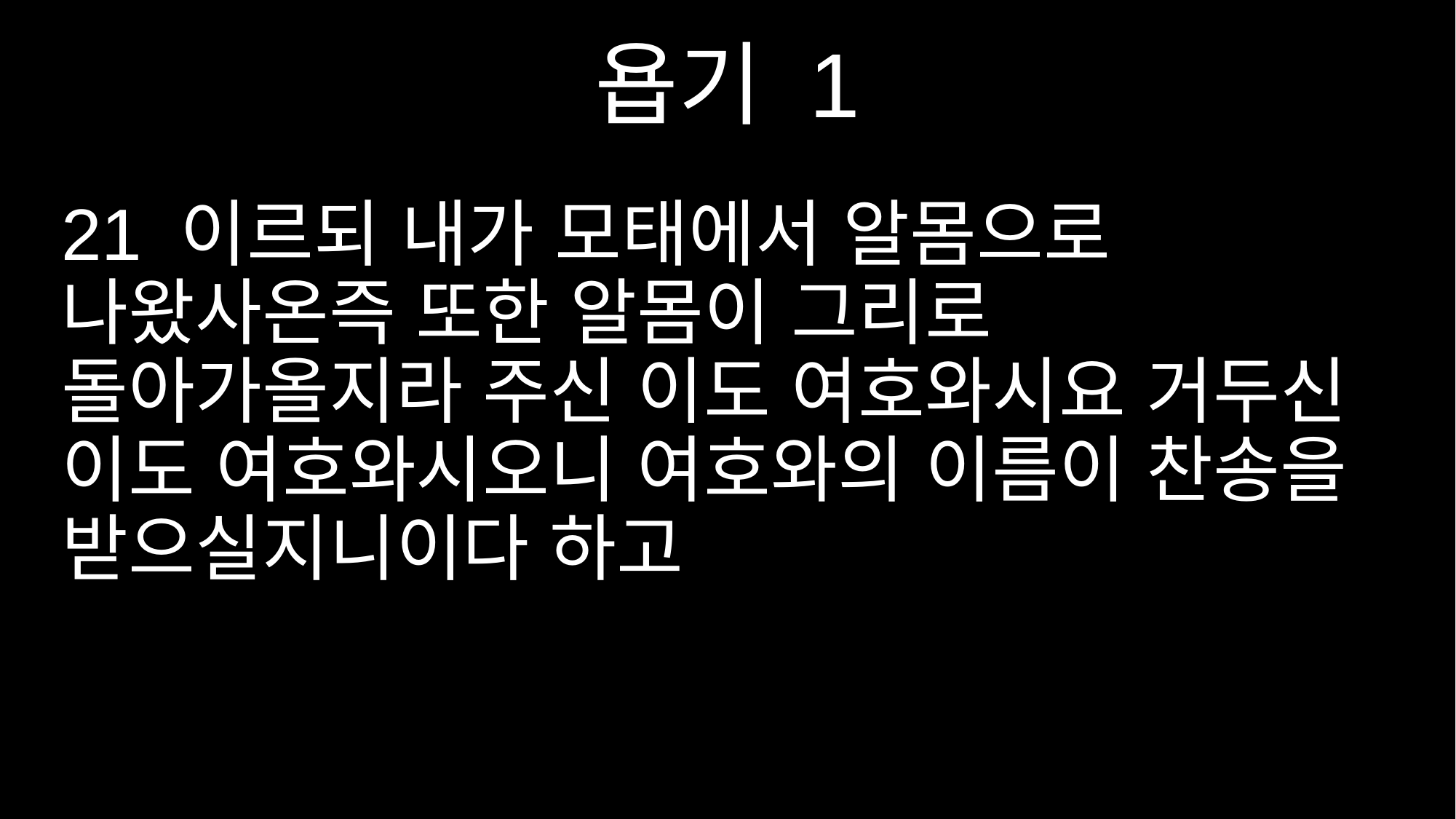

욥기 1
21 이르되 내가 모태에서 알몸으로 나왔사온즉 또한 알몸이 그리로 돌아가올지라 주신 이도 여호와시요 거두신 이도 여호와시오니 여호와의 이름이 찬송을 받으실지니이다 하고